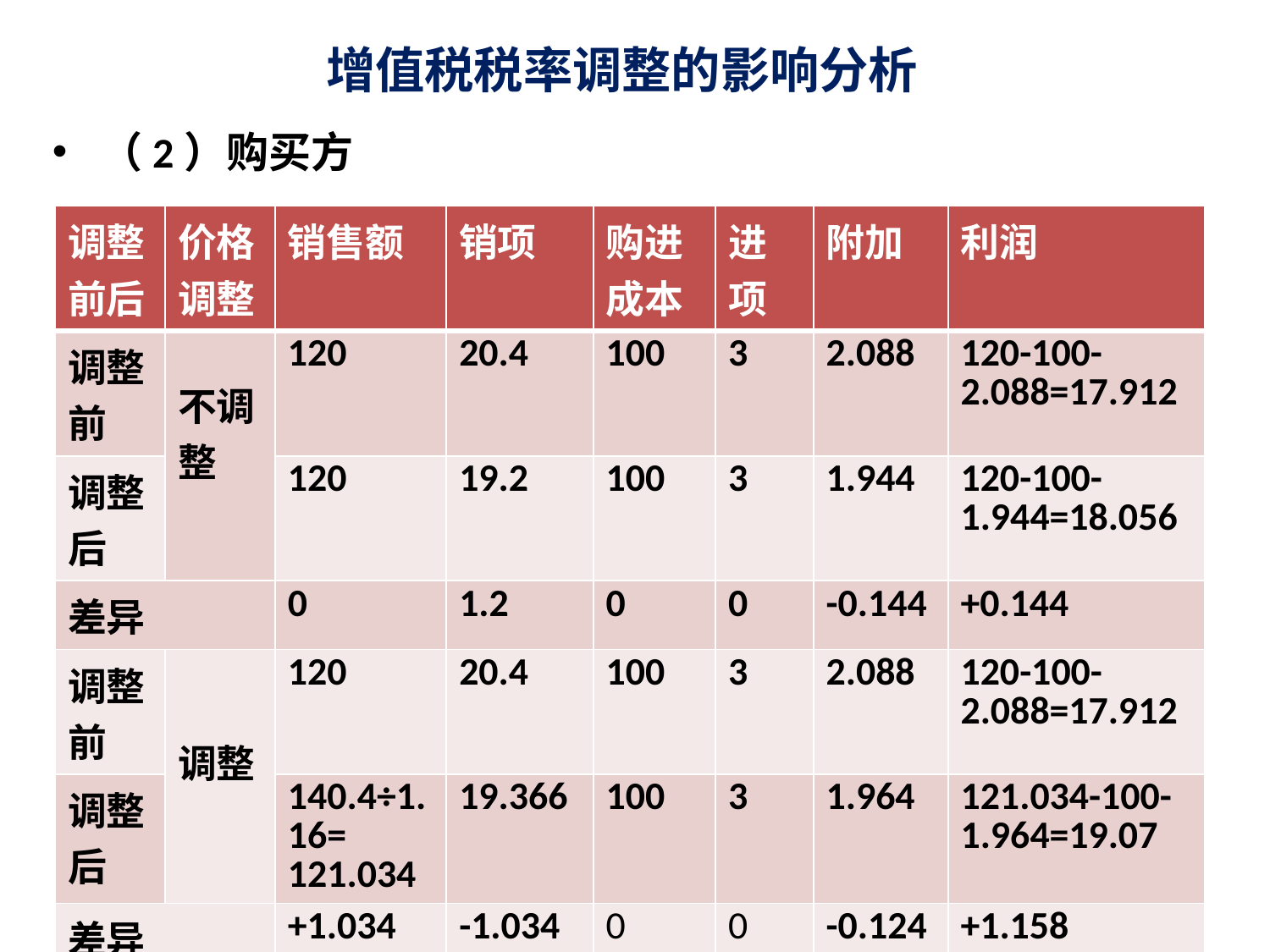

# 增值税税率调整的影响分析
（2）购买方

| 调整前后 | 价格调整 | 销售额 | 销项 | 购进成本 | 进项 | 附加 | 利润 |
| --- | --- | --- | --- | --- | --- | --- | --- |
| 调整前 | 不调整 | 120 | 20.4 | 100 | 3 | 2.088 | 120-100-2.088=17.912 |
| 调整后 |  | 120 | 19.2 | 100 | 3 | 1.944 | 120-100-1.944=18.056 |
| 差异 |  | 0 | 1.2 | 0 | 0 | -0.144 | +0.144 |
| 调整前 | 调整 | 120 | 20.4 | 100 | 3 | 2.088 | 120-100-2.088=17.912 |
| 调整后 |  | 140.4÷1.16= 121.034 | 19.366 | 100 | 3 | 1.964 | 121.034-100-1.964=19.07 |
| 差异 |  | +1.034 | -1.034 | 0 | 0 | -0.124 | +1.158 |